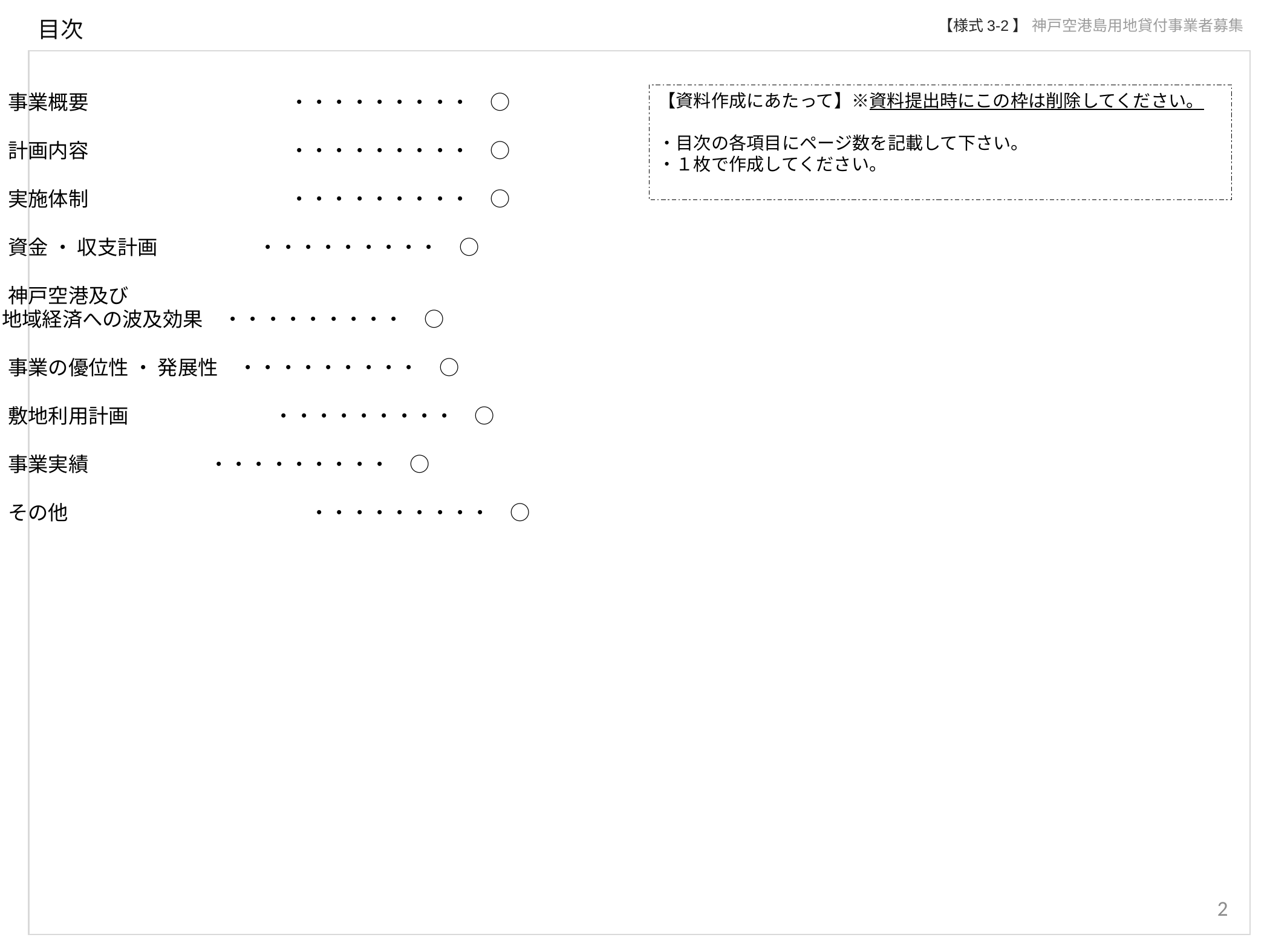

目次
【様式3-2】
神戸空港島用地貸付事業者募集

１ 事業概要　　　　　　　　　　・・・・・・・・・　○

２ 計画内容　　　　　　　　　　・・・・・・・・・　○

３ 実施体制　　　　　　　　　　・・・・・・・・・　○

４ 資金 ・ 収支計画　　　　　・・・・・・・・・　○

５ 神戸空港及び
   地域経済への波及効果　・・・・・・・・・　○

６ 事業の優位性 ・ 発展性　・・・・・・・・・　○

７ 敷地利用計画　　　　　　　 ・・・・・・・・・　○

８ 事業実績　　　　　　・・・・・・・・・　○

９ その他　　　　　　　　　　　　・・・・・・・・・　○
【資料作成にあたって】※資料提出時にこの枠は削除してください。

・目次の各項目にページ数を記載して下さい。
・１枚で作成してください。

2